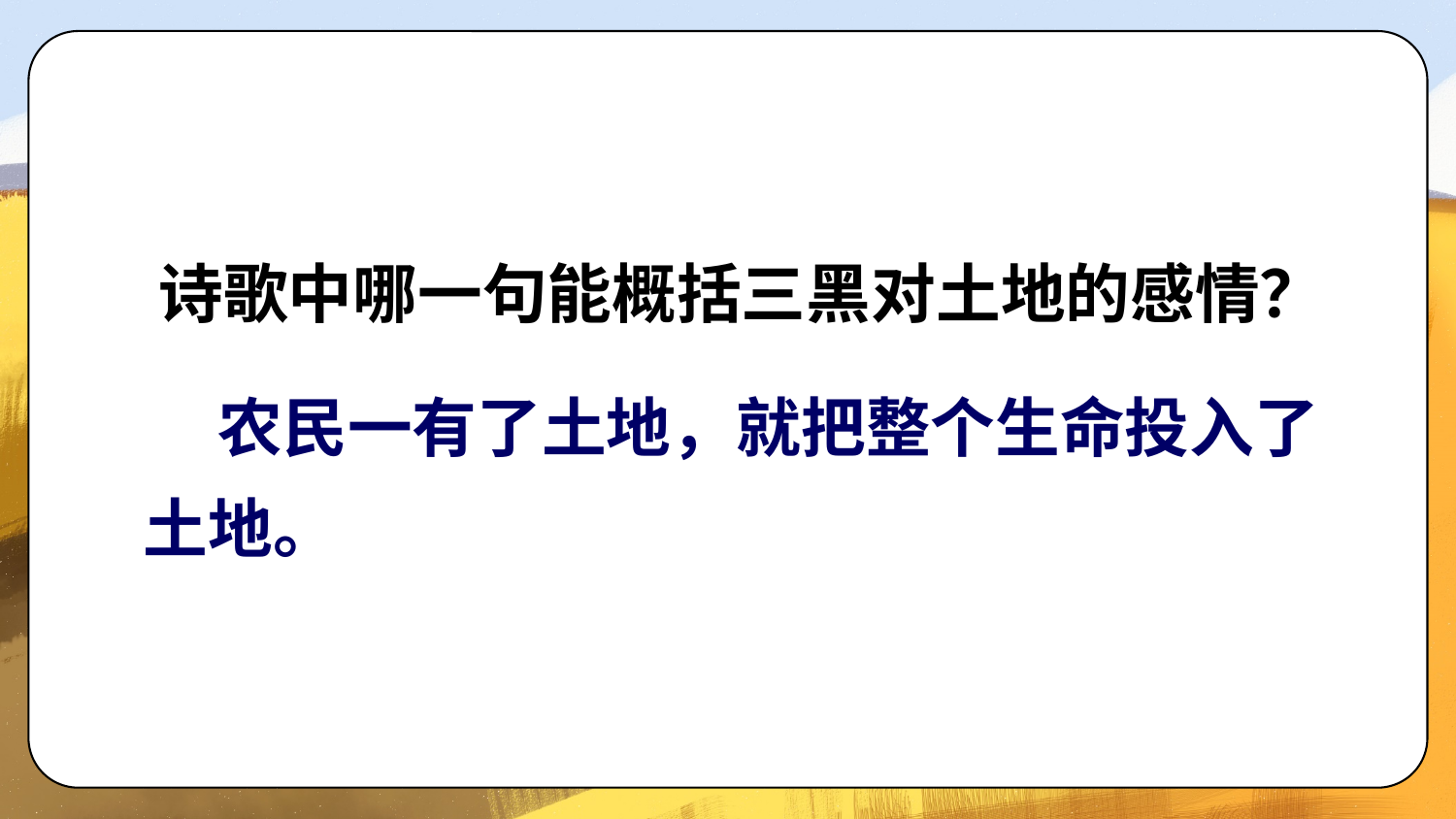

诗歌中哪一句能概括三黑对土地的感情？
    农民一有了土地，就把整个生命投入了土地。